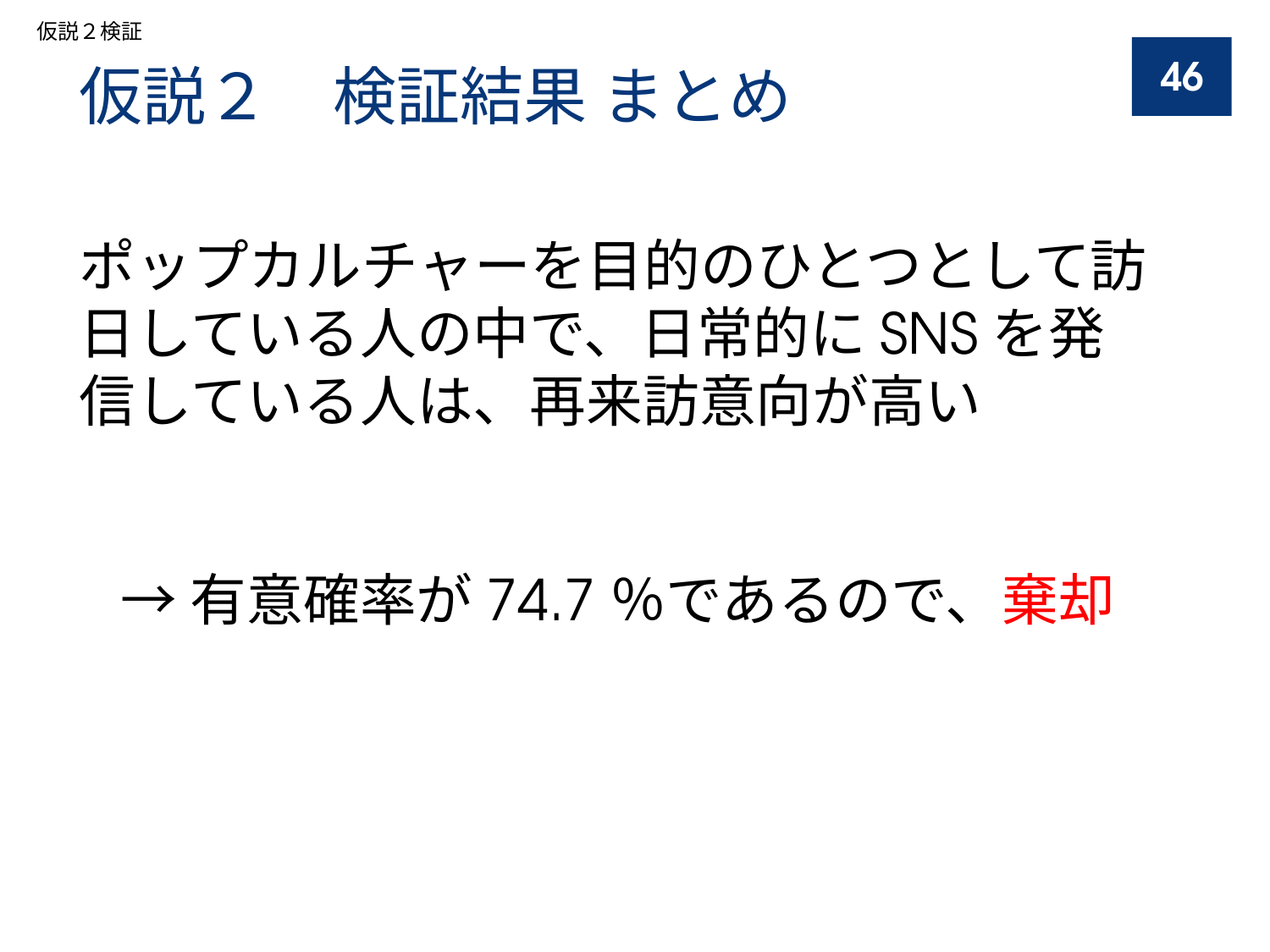

仮説２検証
仮説２　検証結果 まとめ
46
ポップカルチャーを目的のひとつとして訪日している人の中で、日常的にSNSを発信している人は、再来訪意向が高い

→有意確率が74.7％であるので、棄却